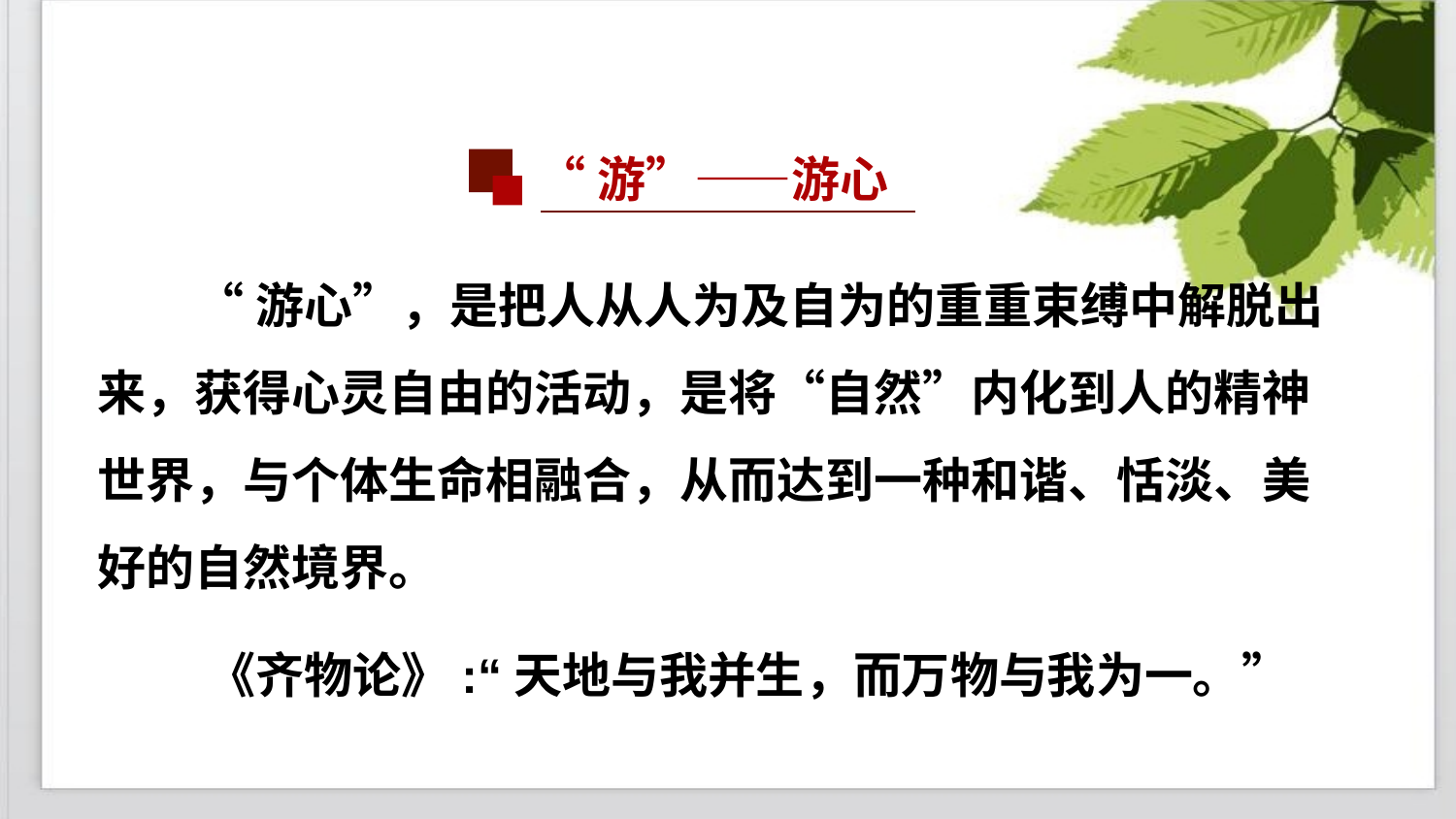

“游”——游心

         “游心”，是把人从人为及自为的重重束缚中解脱出来，获得心灵自由的活动，是将“自然”内化到人的精神世界，与个体生命相融合，从而达到一种和谐、恬淡、美好的自然境界。
         《齐物论》:“天地与我并生，而万物与我为一。”